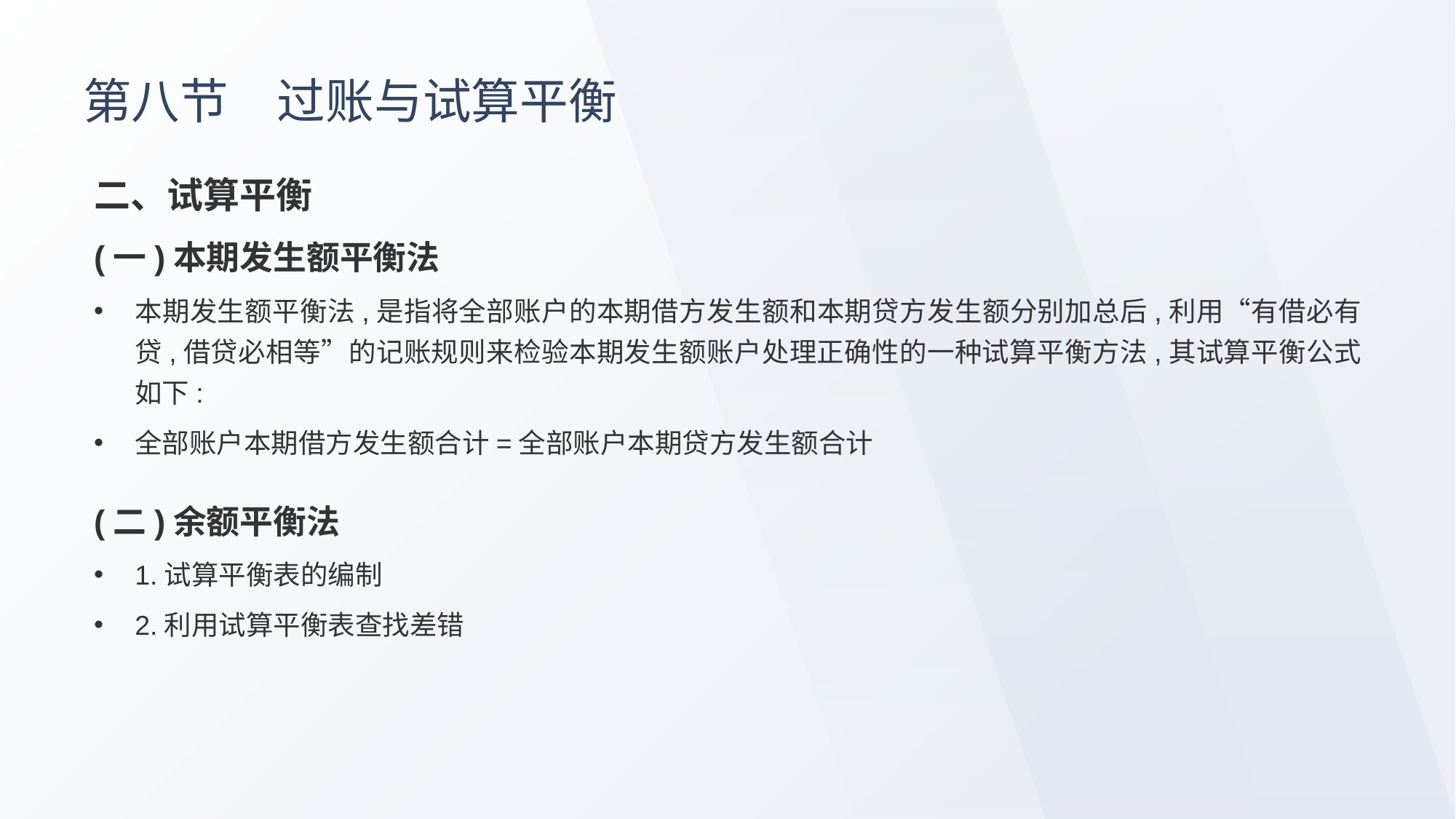

# 第八节　过账与试算平衡
二、试算平衡
(一)本期发生额平衡法
本期发生额平衡法,是指将全部账户的本期借方发生额和本期贷方发生额分别加总后,利用“有借必有贷,借贷必相等”的记账规则来检验本期发生额账户处理正确性的一种试算平衡方法,其试算平衡公式如下:
全部账户本期借方发生额合计=全部账户本期贷方发生额合计
(二)余额平衡法
1.试算平衡表的编制
2.利用试算平衡表查找差错